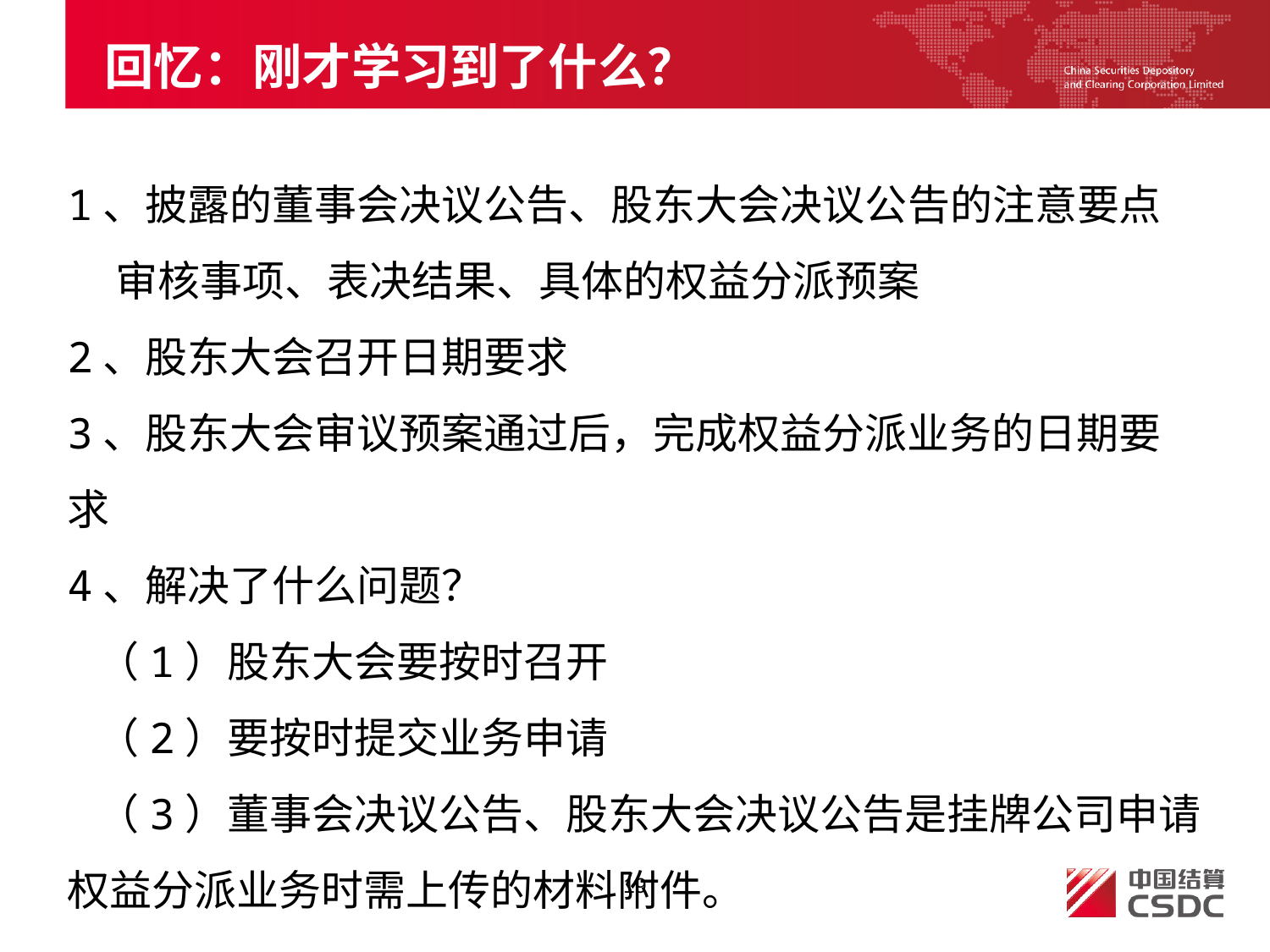

# 回忆：刚才学习到了什么？
1、披露的董事会决议公告、股东大会决议公告的注意要点
    审核事项、表决结果、具体的权益分派预案
2、股东大会召开日期要求
3、股东大会审议预案通过后，完成权益分派业务的日期要求
4、解决了什么问题？
  （1）股东大会要按时召开
  （2）要按时提交业务申请
  （3）董事会决议公告、股东大会决议公告是挂牌公司申请权益分派业务时需上传的材料附件。

19